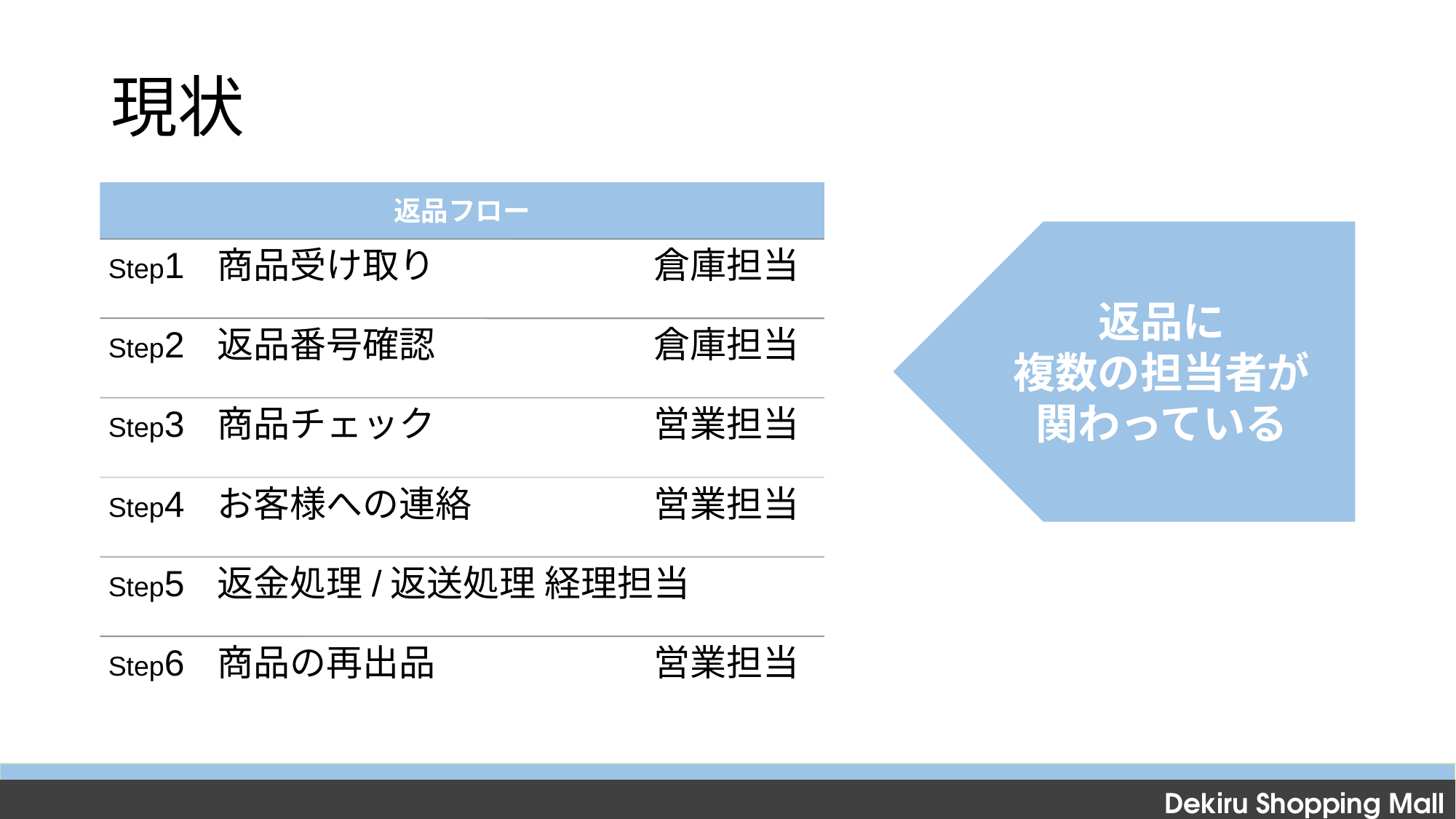

# 現状
返品フロー
返品に
複数の担当者が
関わっている
Step1	商品受け取り		倉庫担当
Step2	返品番号確認		倉庫担当
Step3	商品チェック		営業担当
Step4	お客様への連絡		営業担当
Step5	返金処理/返送処理	経理担当
Step6	商品の再出品		営業担当